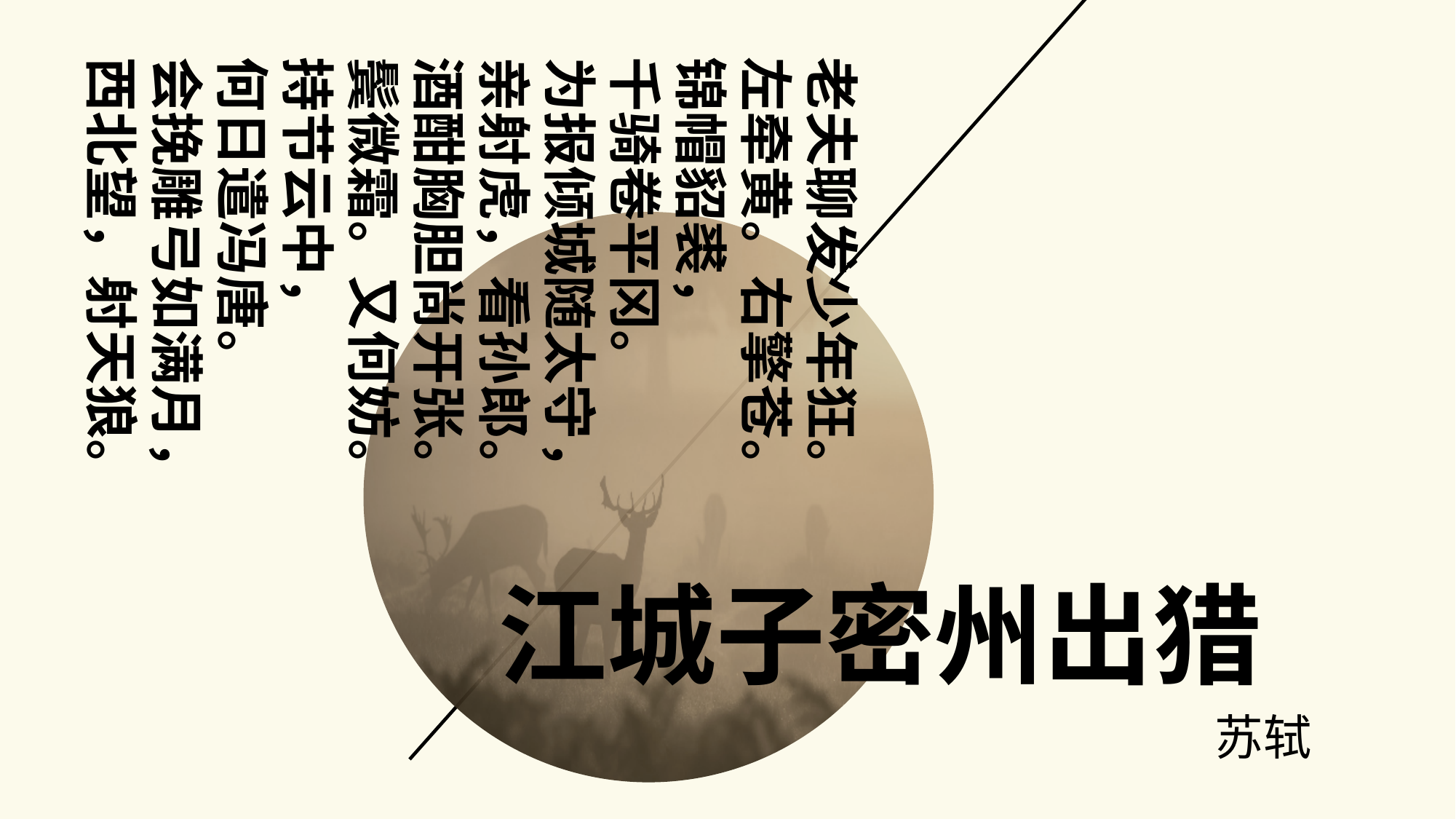

老夫聊发少年狂。
左牵黄。右擎苍。
锦帽貂裘，
千骑卷平冈。
为报倾城随太守，
亲射虎，看孙郎。
酒酣胸胆尚开张。
鬓微霜。又何妨。
持节云中，
何日遣冯唐。
会挽雕弓如满月，
西北望，射天狼。

江城子密州出猎
苏轼